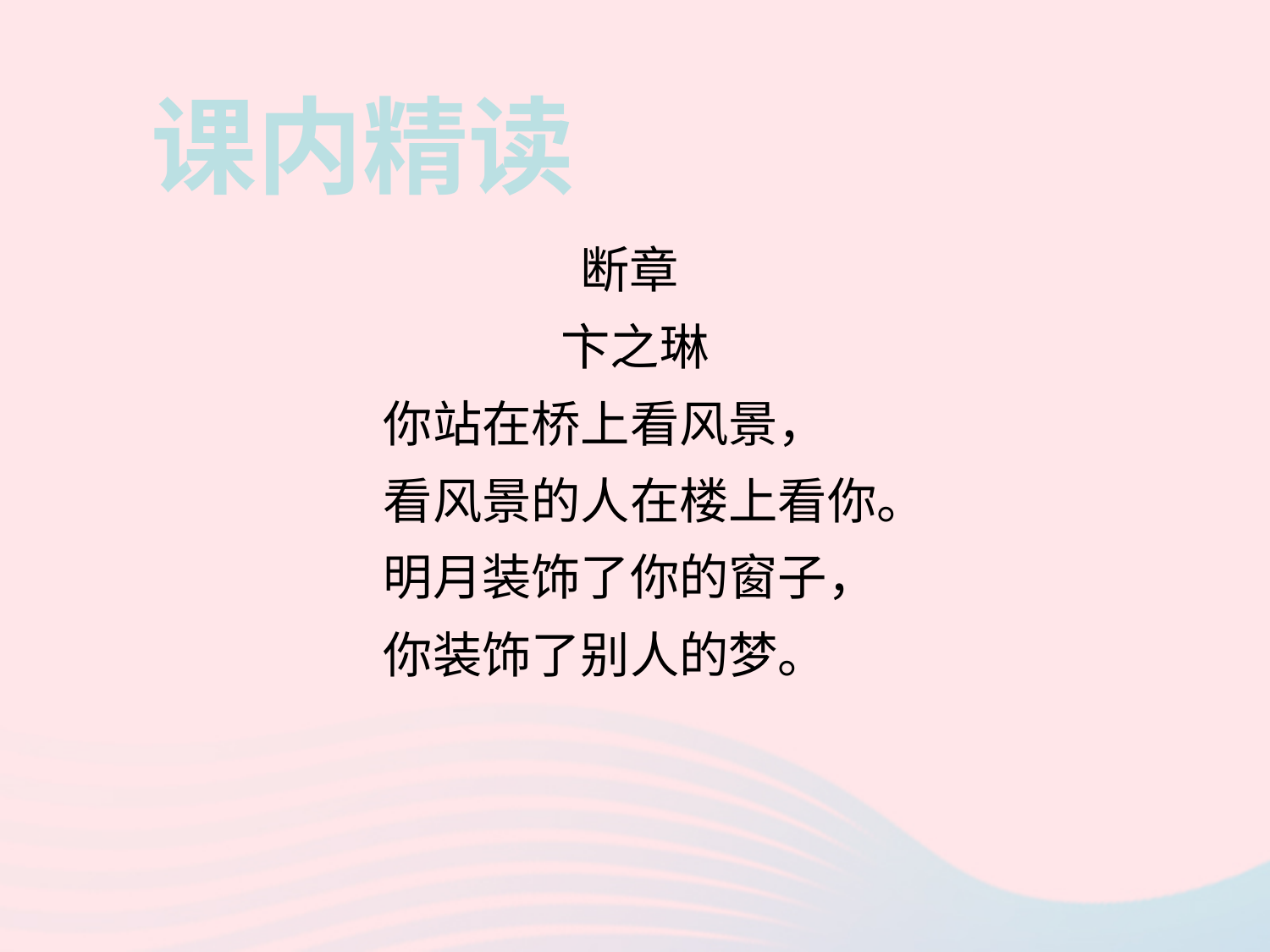

课内精读
断章
卞之琳
你站在桥上看风景，
看风景的人在楼上看你。
明月装饰了你的窗子，
你装饰了别人的梦。